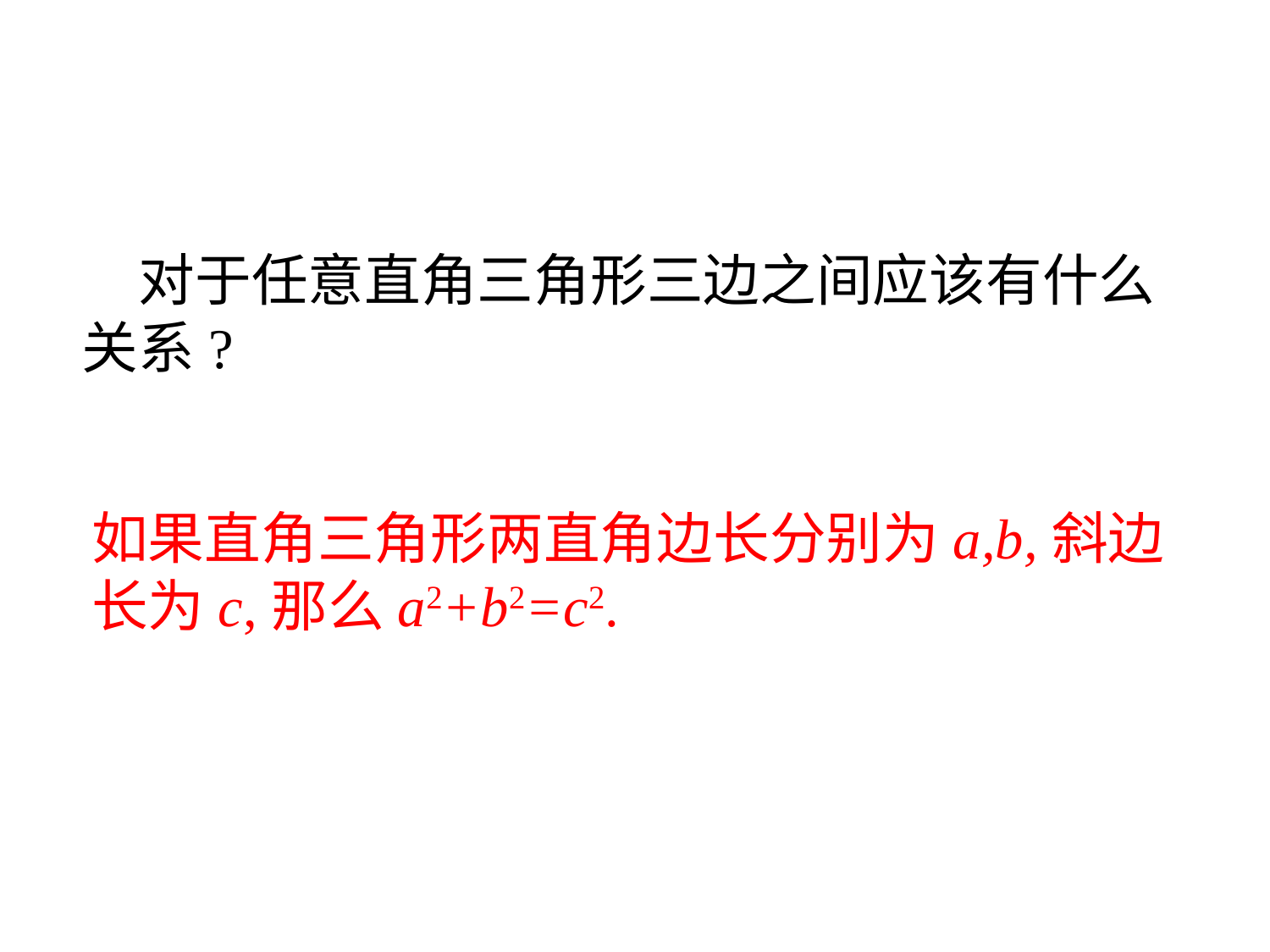

对于任意直角三角形三边之间应该有什么关系?
如果直角三角形两直角边长分别为a,b,斜边长为c,那么a2+b2=c2.